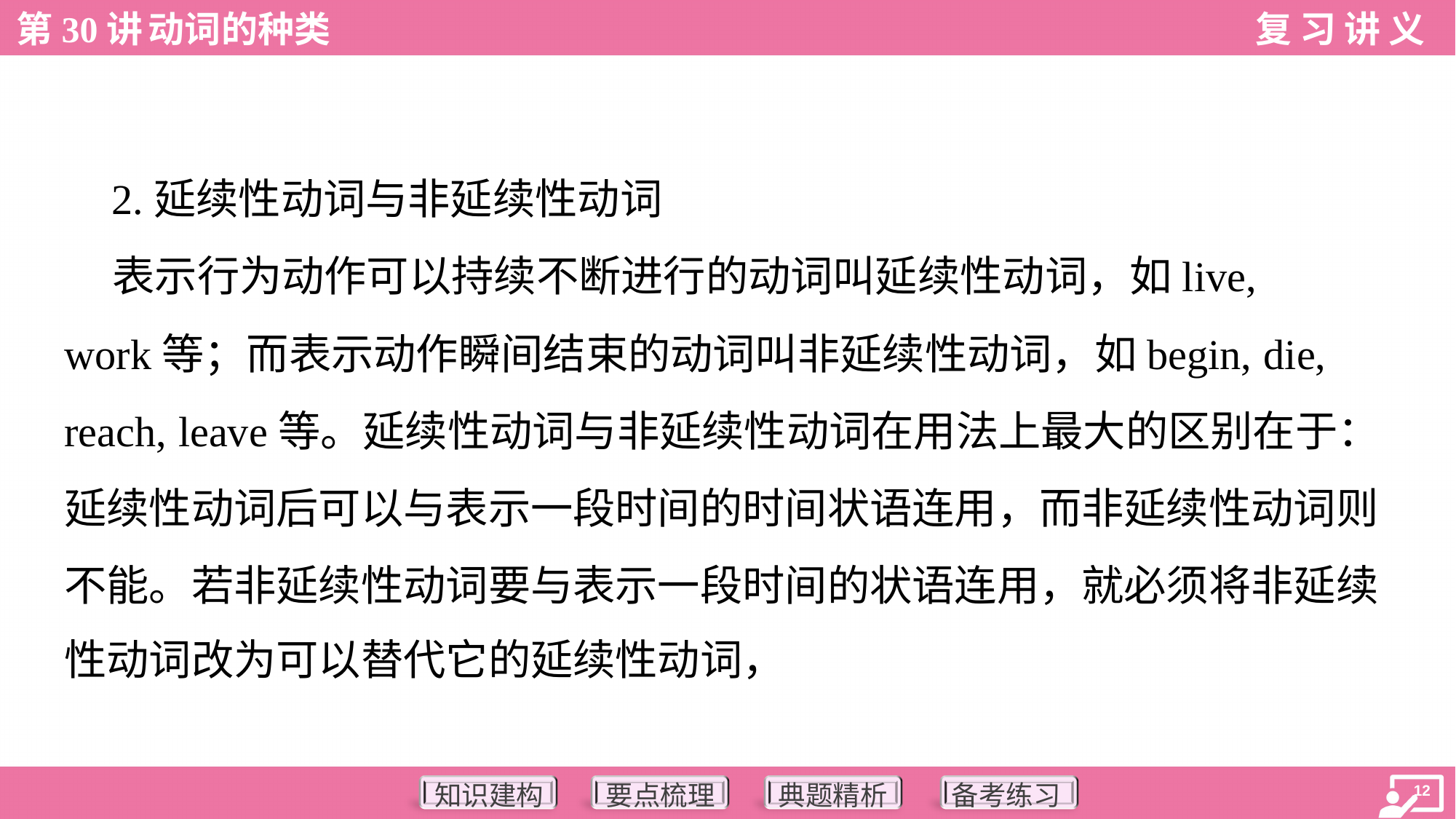

2.延续性动词与非延续性动词
    表示行为动作可以持续不断进行的动词叫延续性动词，如live,
work等；而表示动作瞬间结束的动词叫非延续性动词，如begin, die,
reach, leave等。延续性动词与非延续性动词在用法上最大的区别在于：
延续性动词后可以与表示一段时间的时间状语连用，而非延续性动词则
不能。若非延续性动词要与表示一段时间的状语连用，就必须将非延续
性动词改为可以替代它的延续性动词，